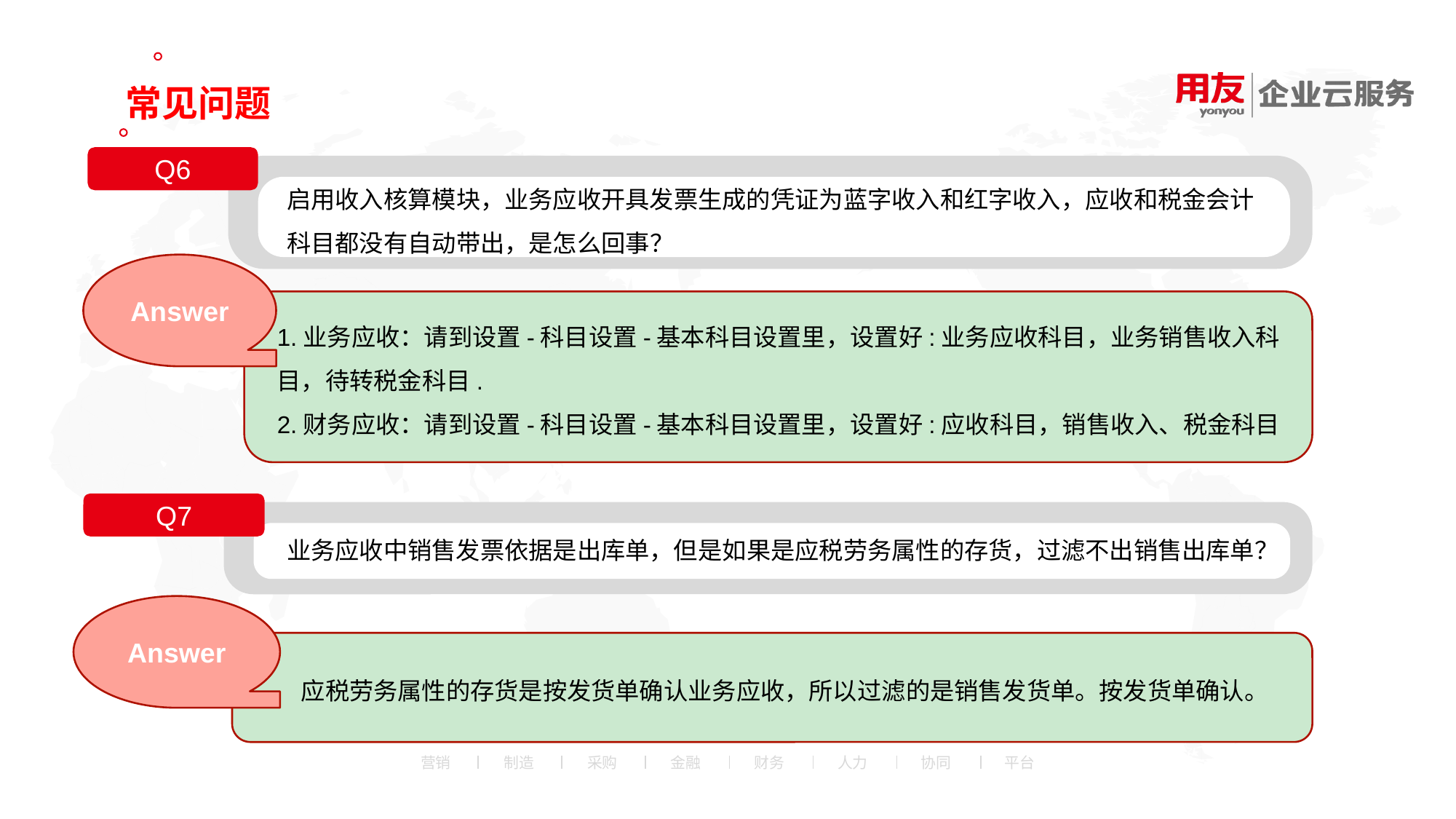

常见问题

Q6

启用收入核算模块，业务应收开具发票生成的凭证为蓝字收入和红字收入，应收和税金会计科目都没有自动带出，是怎么回事？

Answer

1.业务应收：请到设置-科目设置-基本科目设置里，设置好:业务应收科目，业务销售收入科目，待转税金科目.
2.财务应收：请到设置-科目设置-基本科目设置里，设置好:应收科目，销售收入、税金科目

Q7

业务应收中销售发票依据是出库单，但是如果是应税劳务属性的存货，过滤不出销售出库单？

Answer

应税劳务属性的存货是按发货单确认业务应收，所以过滤的是销售发货单。按发货单确认。